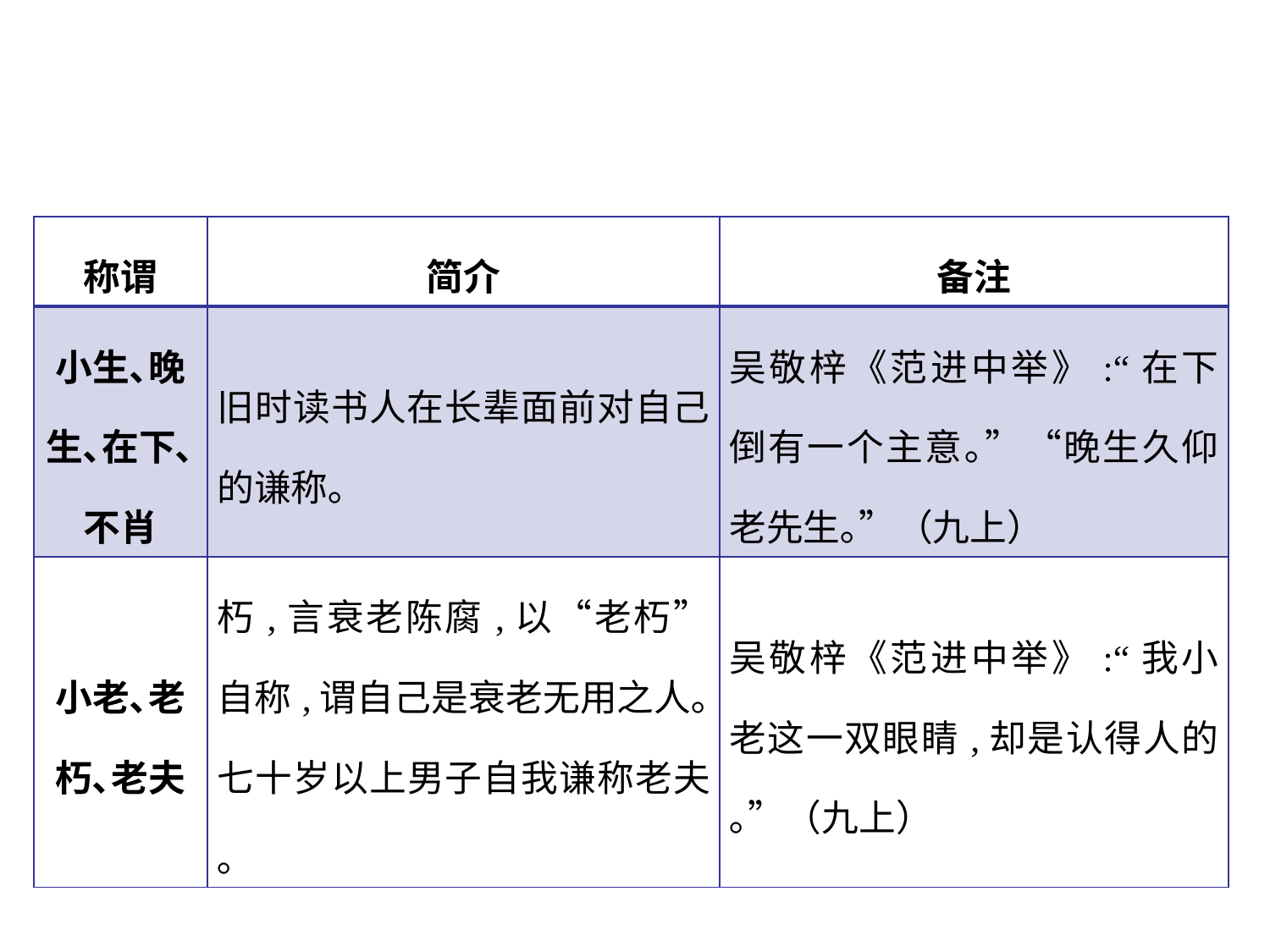

| 称谓 | 简介 | 备注 |
| --- | --- | --- |
| 小生､晚 生､在下､ 不肖 | 旧时读书人在长辈面前对自己的谦称｡ | 吴敬梓《范进中举》:“在下倒有一个主意｡”“晚生久仰老先生｡”（九上） |
| 小老､老 朽､老夫 | 朽,言衰老陈腐,以“老朽”自称,谓自己是衰老无用之人｡七十岁以上男子自我谦称老夫｡ | 吴敬梓《范进中举》:“我小老这一双眼睛,却是认得人的｡”（九上） |